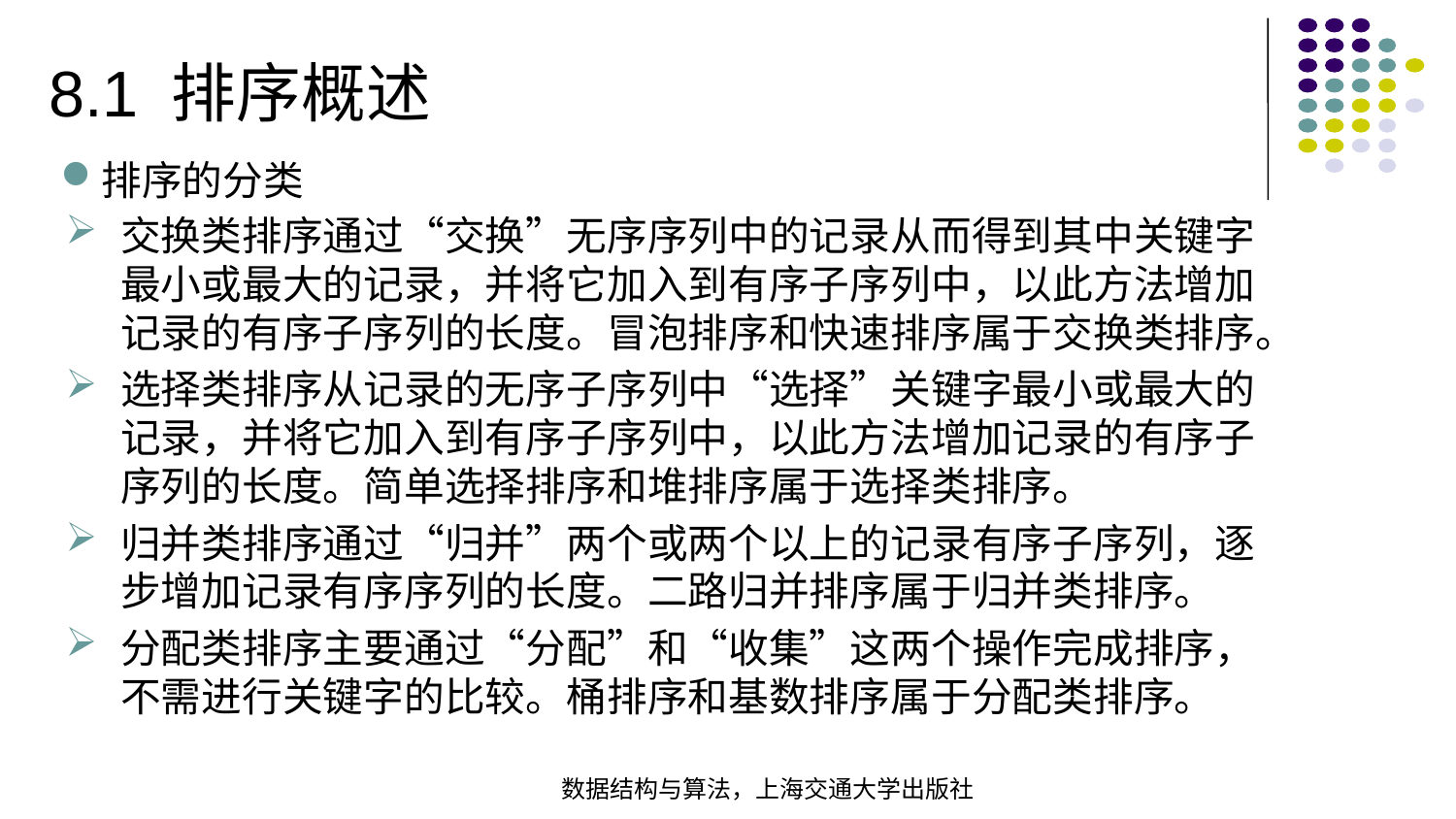

8.1 排序概述
排序的分类
交换类排序通过“交换”无序序列中的记录从而得到其中关键字最小或最大的记录，并将它加入到有序子序列中，以此方法增加记录的有序子序列的长度。冒泡排序和快速排序属于交换类排序。
选择类排序从记录的无序子序列中“选择”关键字最小或最大的记录，并将它加入到有序子序列中，以此方法增加记录的有序子序列的长度。简单选择排序和堆排序属于选择类排序。
归并类排序通过“归并”两个或两个以上的记录有序子序列，逐步增加记录有序序列的长度。二路归并排序属于归并类排序。
分配类排序主要通过“分配”和“收集”这两个操作完成排序，不需进行关键字的比较。桶排序和基数排序属于分配类排序。